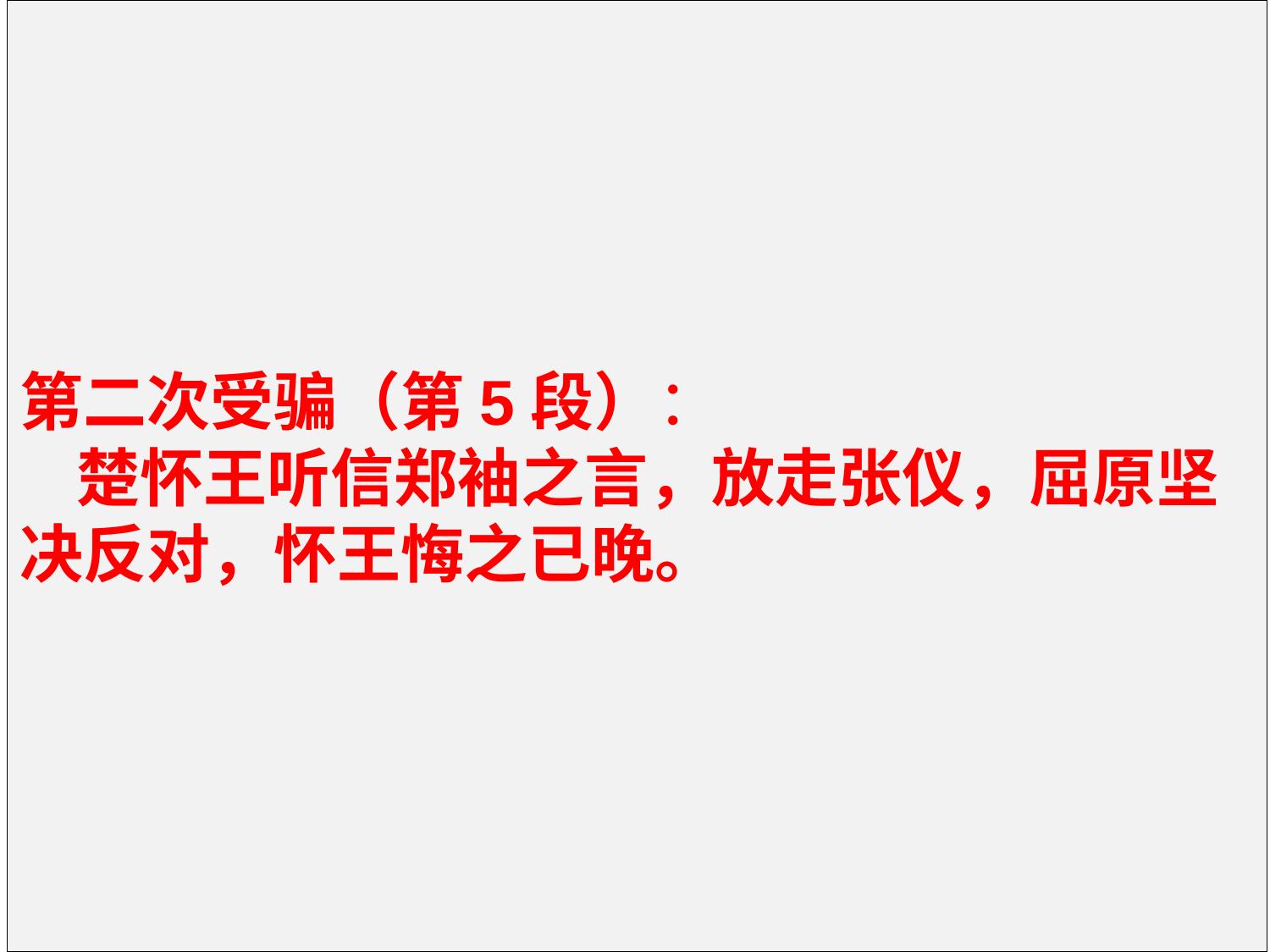

第二次受骗（第5段）：
    楚怀王听信郑袖之言，放走张仪，屈原坚决反对，怀王悔之已晚。